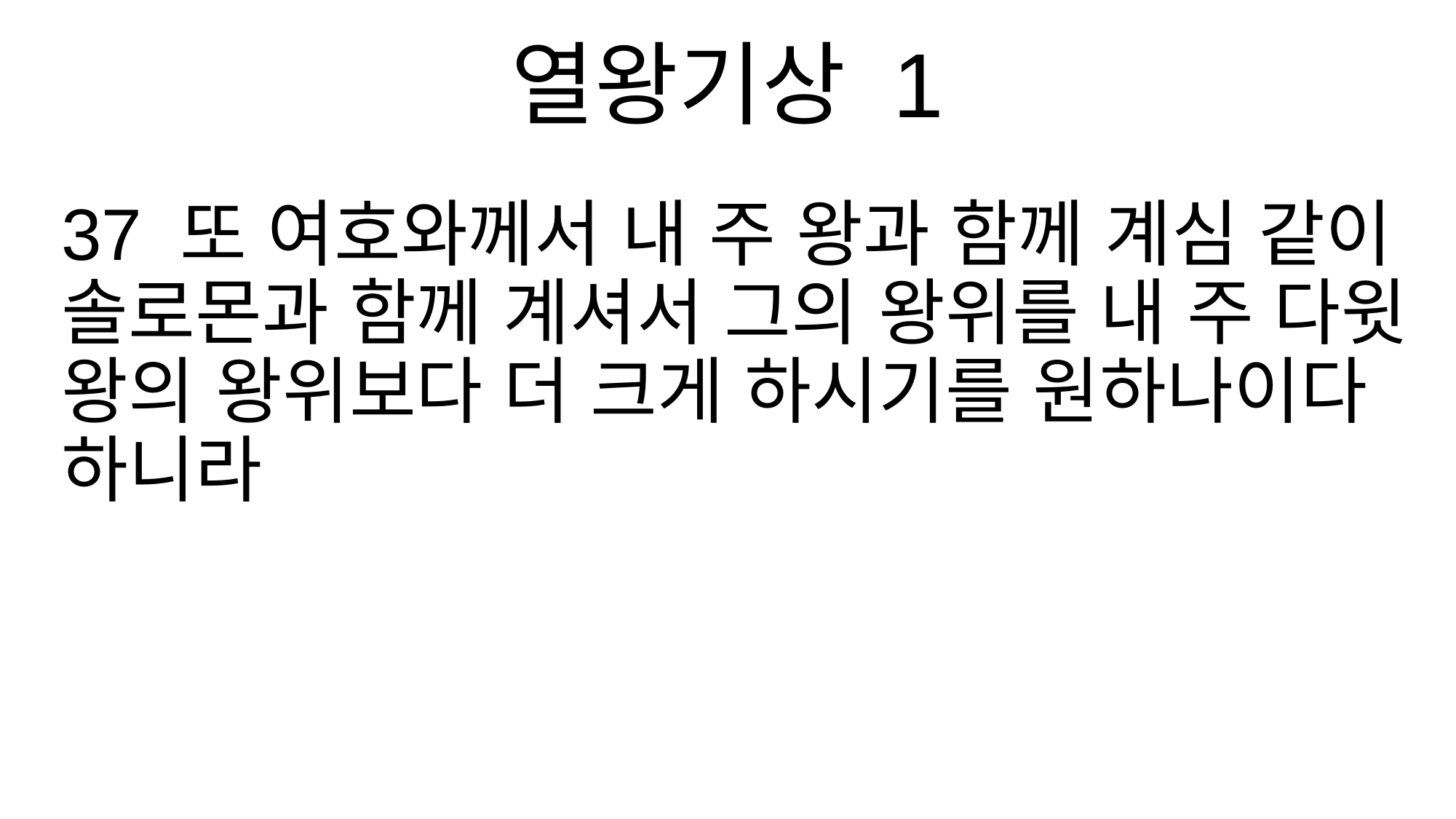

열왕기상 1
37 또 여호와께서 내 주 왕과 함께 계심 같이 솔로몬과 함께 계셔서 그의 왕위를 내 주 다윗 왕의 왕위보다 더 크게 하시기를 원하나이다 하니라